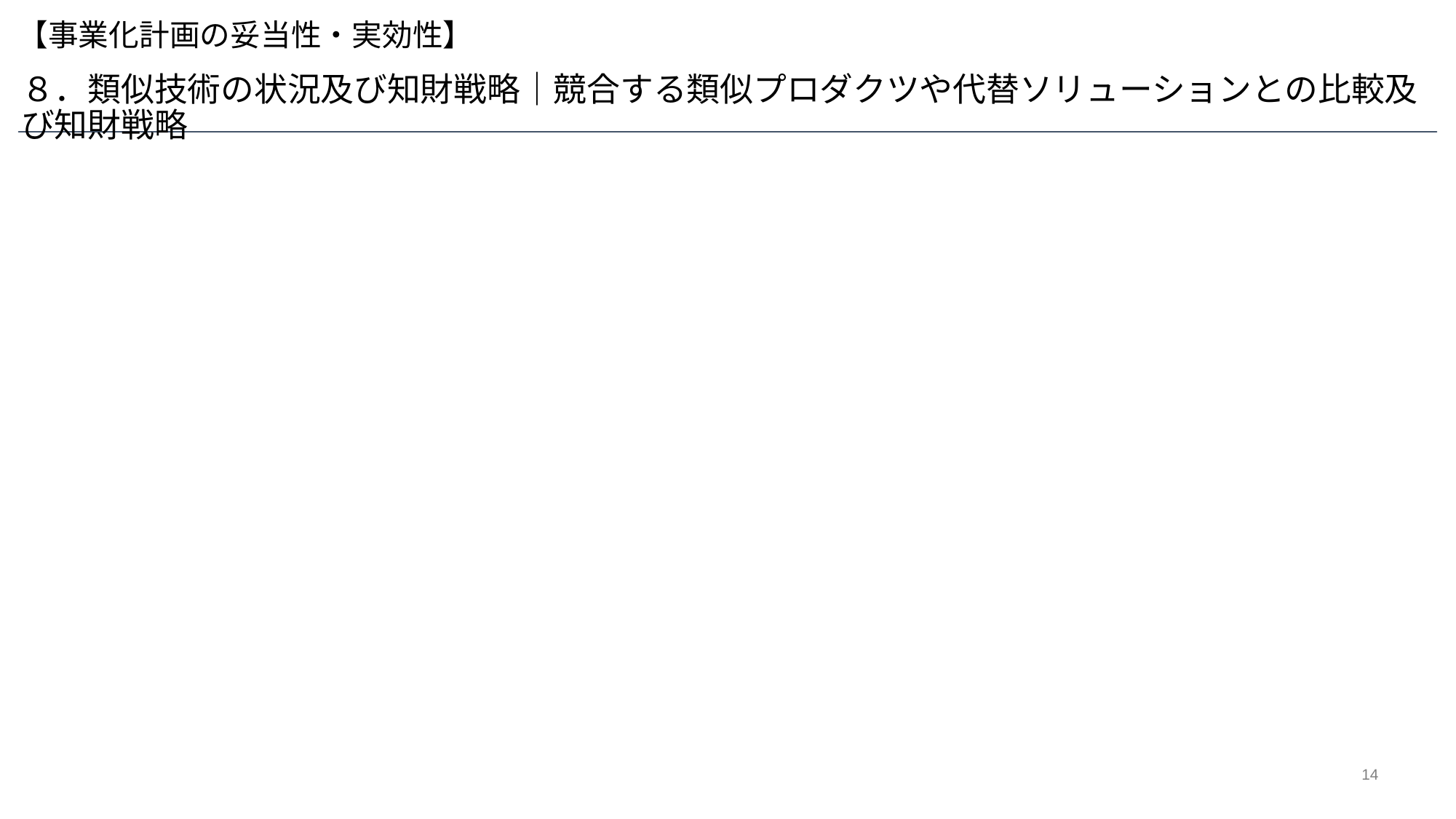

【事業化計画の妥当性・実効性】
８．類似技術の状況及び知財戦略｜競合する類似プロダクツや代替ソリューションとの比較及び知財戦略